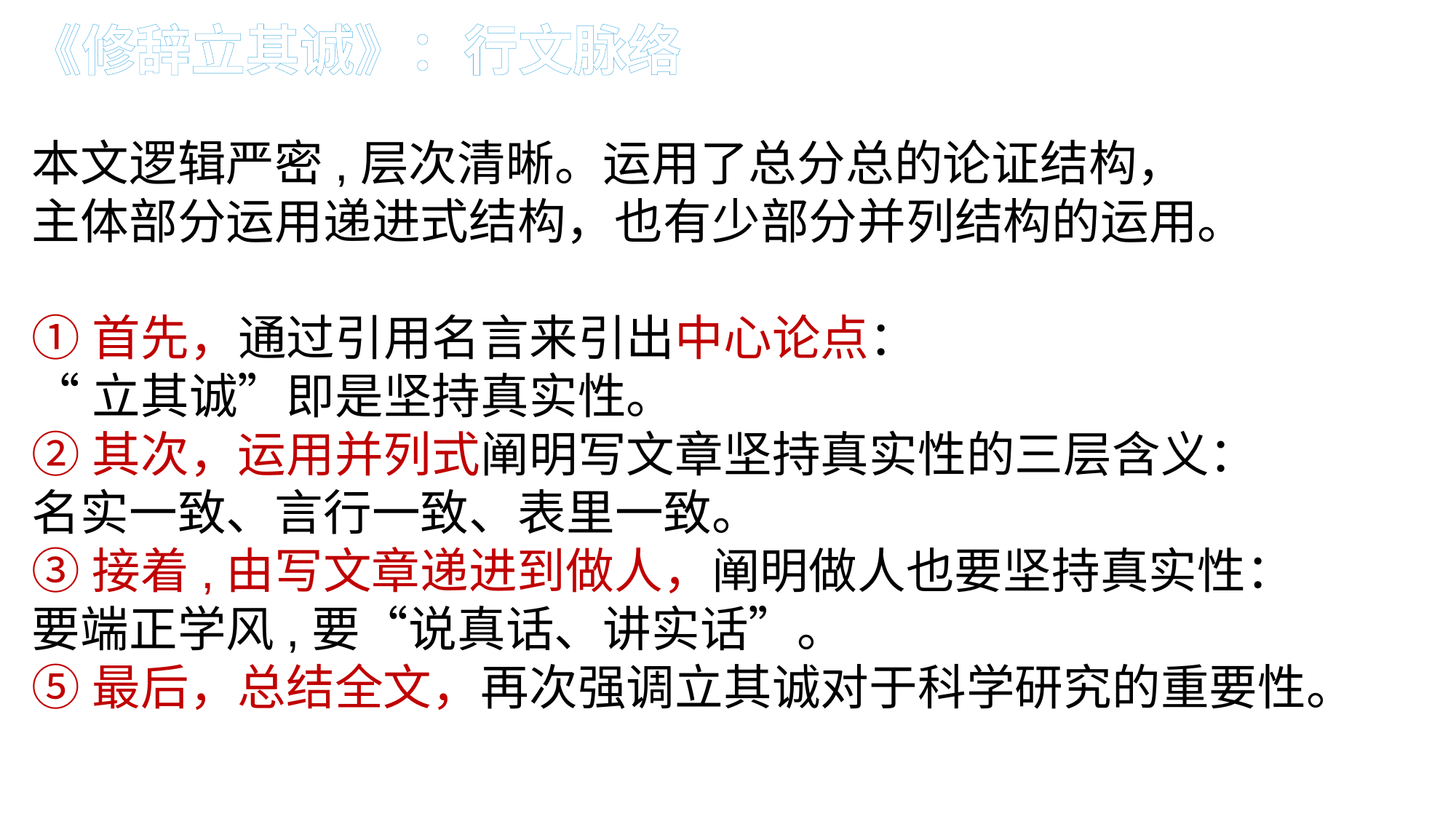

《修辞立其诚》：行文脉络
本文逻辑严密,层次清晰。运用了总分总的论证结构，
主体部分运用递进式结构，也有少部分并列结构的运用。

①首先，通过引用名言来引出中心论点：
“立其诚”即是坚持真实性。
②其次，运用并列式阐明写文章坚持真实性的三层含义：
名实一致、言行一致、表里一致。
③接着,由写文章递进到做人，阐明做人也要坚持真实性：
要端正学风,要“说真话、讲实话”。
⑤最后，总结全文，再次强调立其诚对于科学研究的重要性。